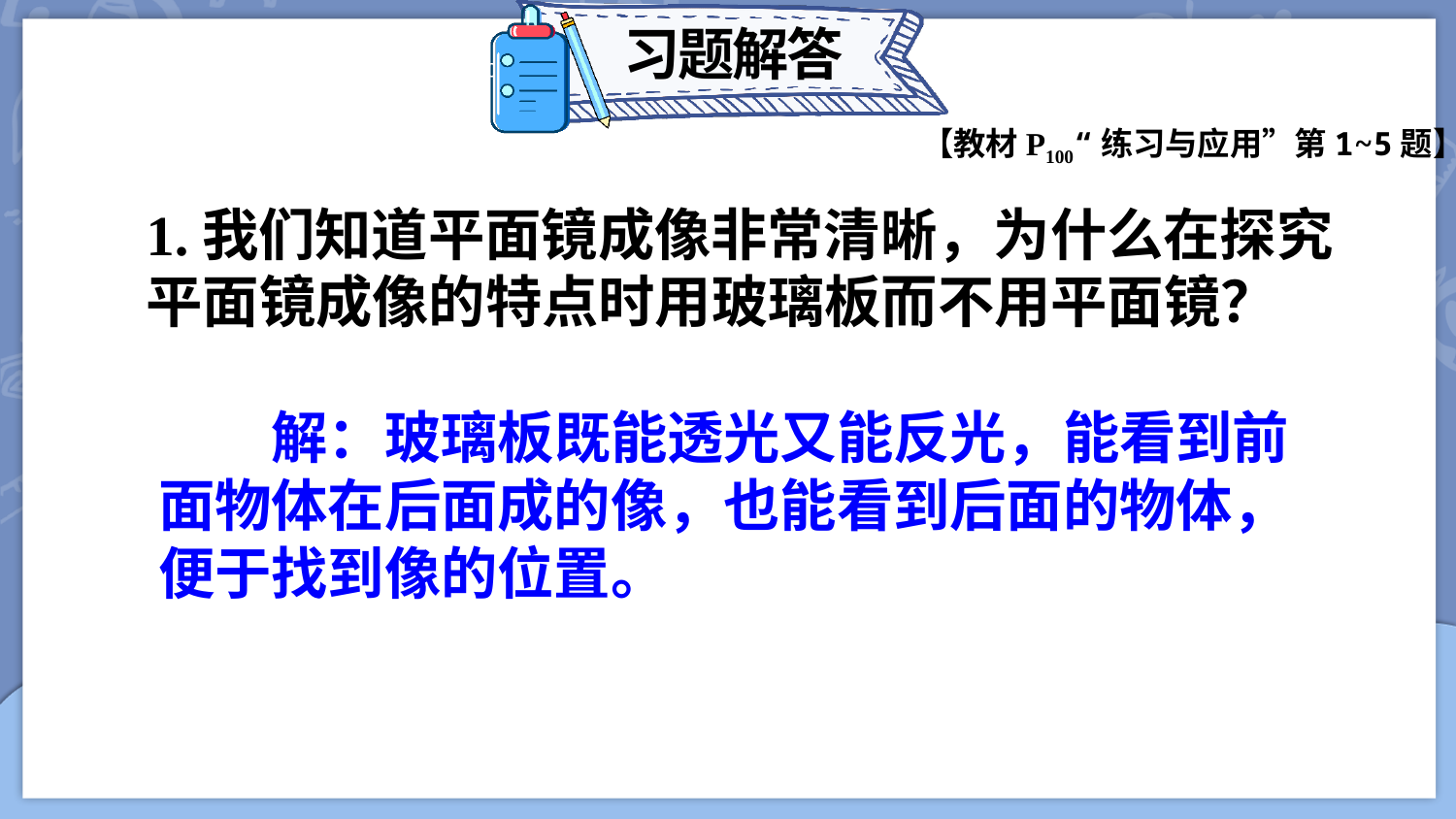

习题解答
【教材P100“练习与应用”第1~5题】
1.我们知道平面镜成像非常清晰，为什么在探究平面镜成像的特点时用玻璃板而不用平面镜？
解：玻璃板既能透光又能反光，能看到前面物体在后面成的像，也能看到后面的物体，便于找到像的位置。